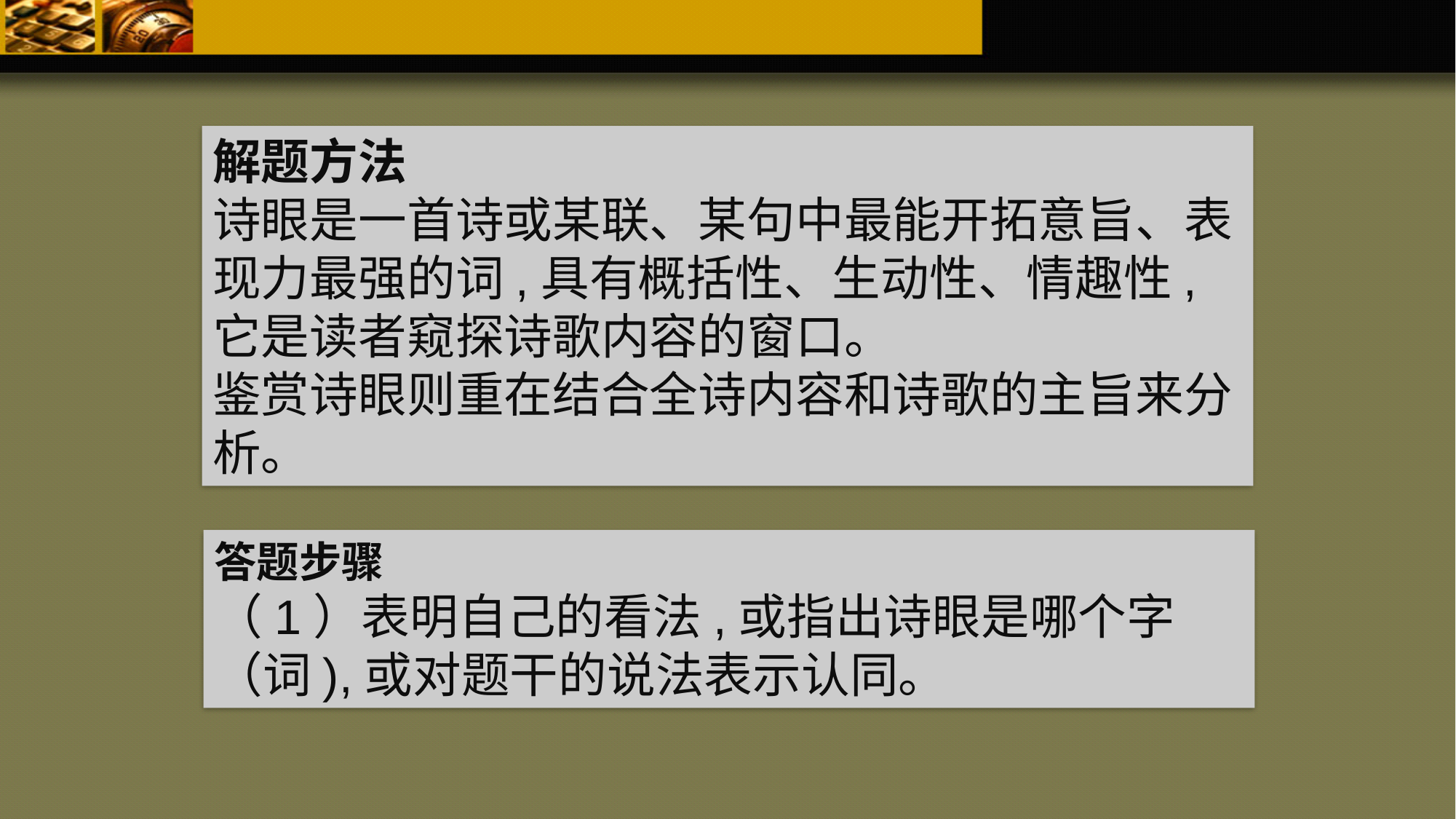

解题方法
诗眼是一首诗或某联、某句中最能开拓意旨、表现力最强的词,具有概括性、生动性、情趣性,它是读者窥探诗歌内容的窗口。
鉴赏诗眼则重在结合全诗内容和诗歌的主旨来分析。
答题步骤
（1）表明自己的看法,或指出诗眼是哪个字（词),或对题干的说法表示认同。